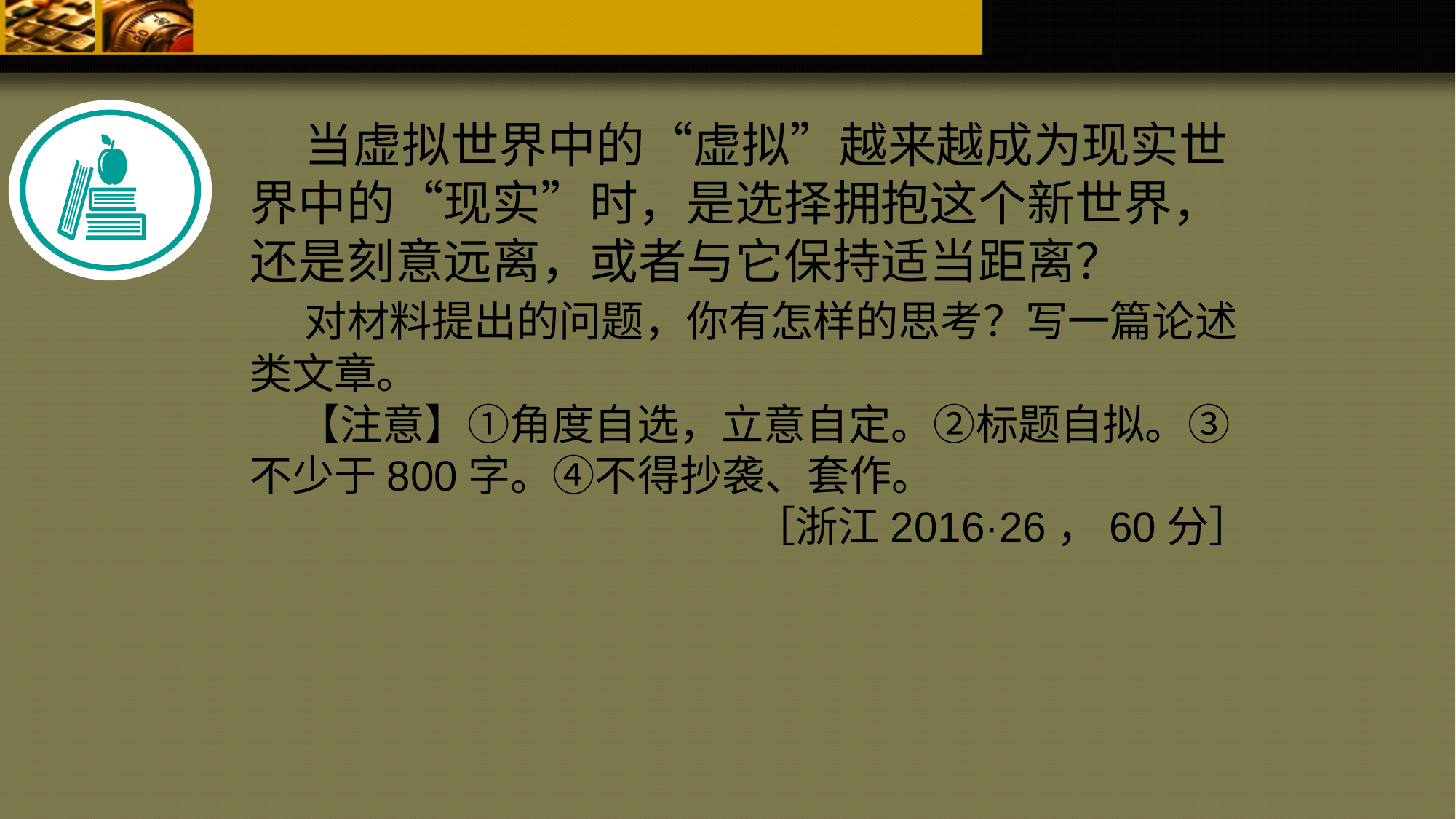

当虚拟世界中的“虚拟”越来越成为现实世界中的“现实”时，是选择拥抱这个新世界，还是刻意远离，或者与它保持适当距离？
    对材料提出的问题，你有怎样的思考？写一篇论述类文章。
    【注意】①角度自选，立意自定。②标题自拟。③不少于800字。④不得抄袭、套作。
［浙江2016·26，60分］